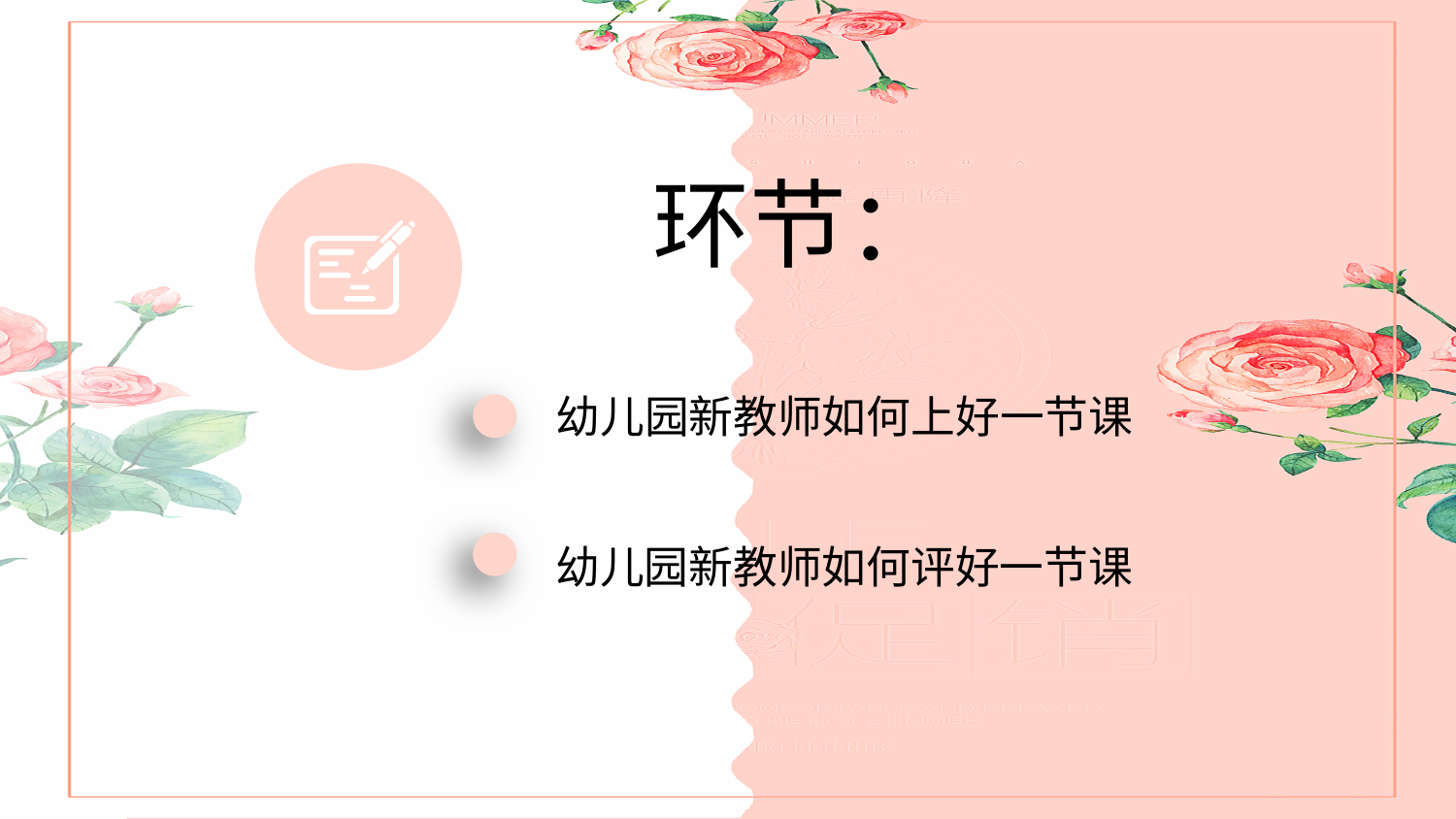

环节：

幼儿园新教师如何上好一节课

第四部分
幼儿园新教师如何评好一节课